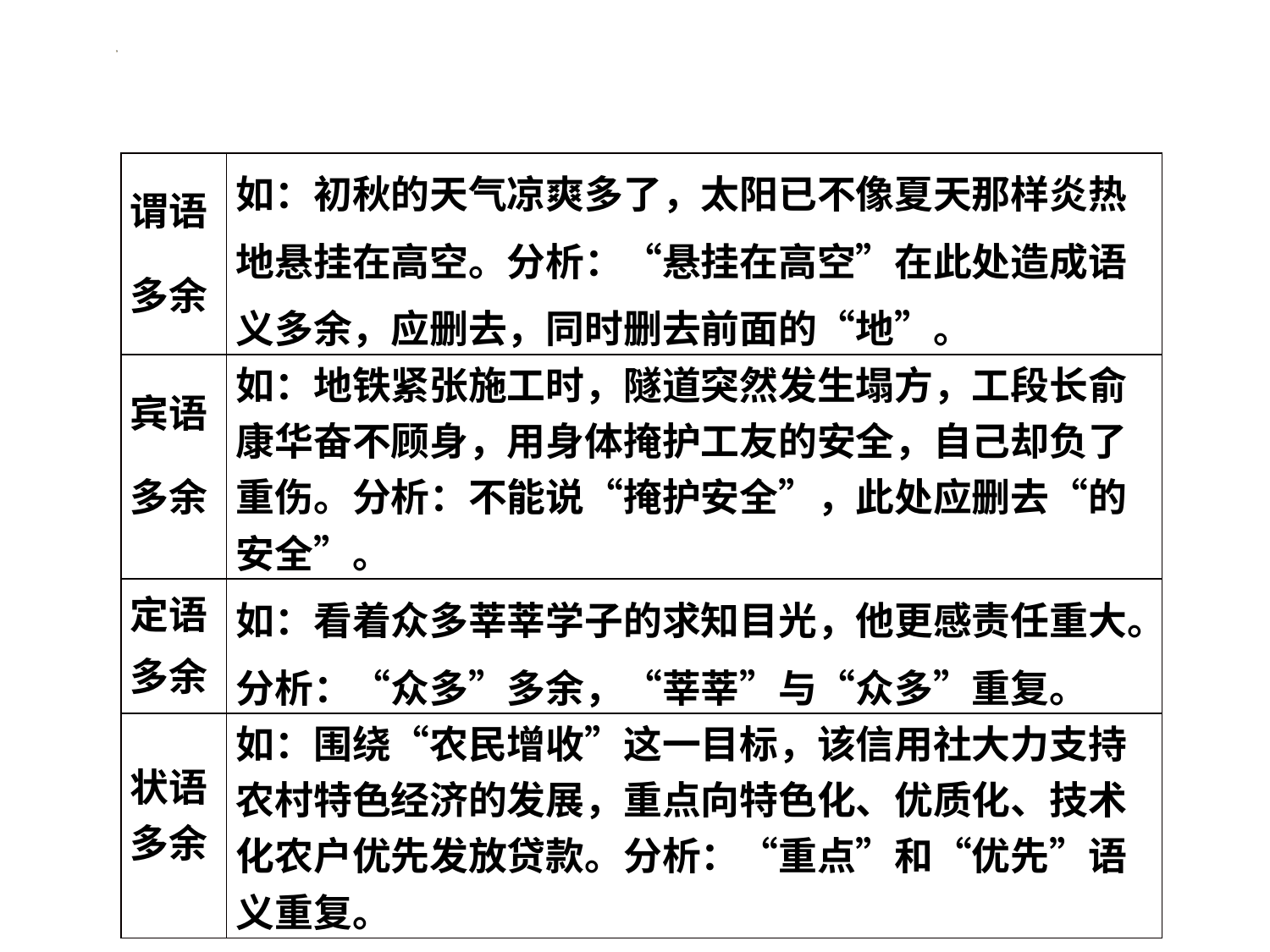

#
| 谓语多余 | 如：初秋的天气凉爽多了，太阳已不像夏天那样炎热地悬挂在高空。分析：“悬挂在高空”在此处造成语义多余，应删去，同时删去前面的“地”。 |
| --- | --- |
| 宾语多余 | 如：地铁紧张施工时，隧道突然发生塌方，工段长俞康华奋不顾身，用身体掩护工友的安全，自己却负了重伤。分析：不能说“掩护安全”，此处应删去“的安全”。 |
| 定语多余 | 如：看着众多莘莘学子的求知目光，他更感责任重大。分析：“众多”多余，“莘莘”与“众多”重复。 |
| 状语多余 | 如：围绕“农民增收”这一目标，该信用社大力支持农村特色经济的发展，重点向特色化、优质化、技术化农户优先发放贷款。分析：“重点”和“优先”语义重复。 |